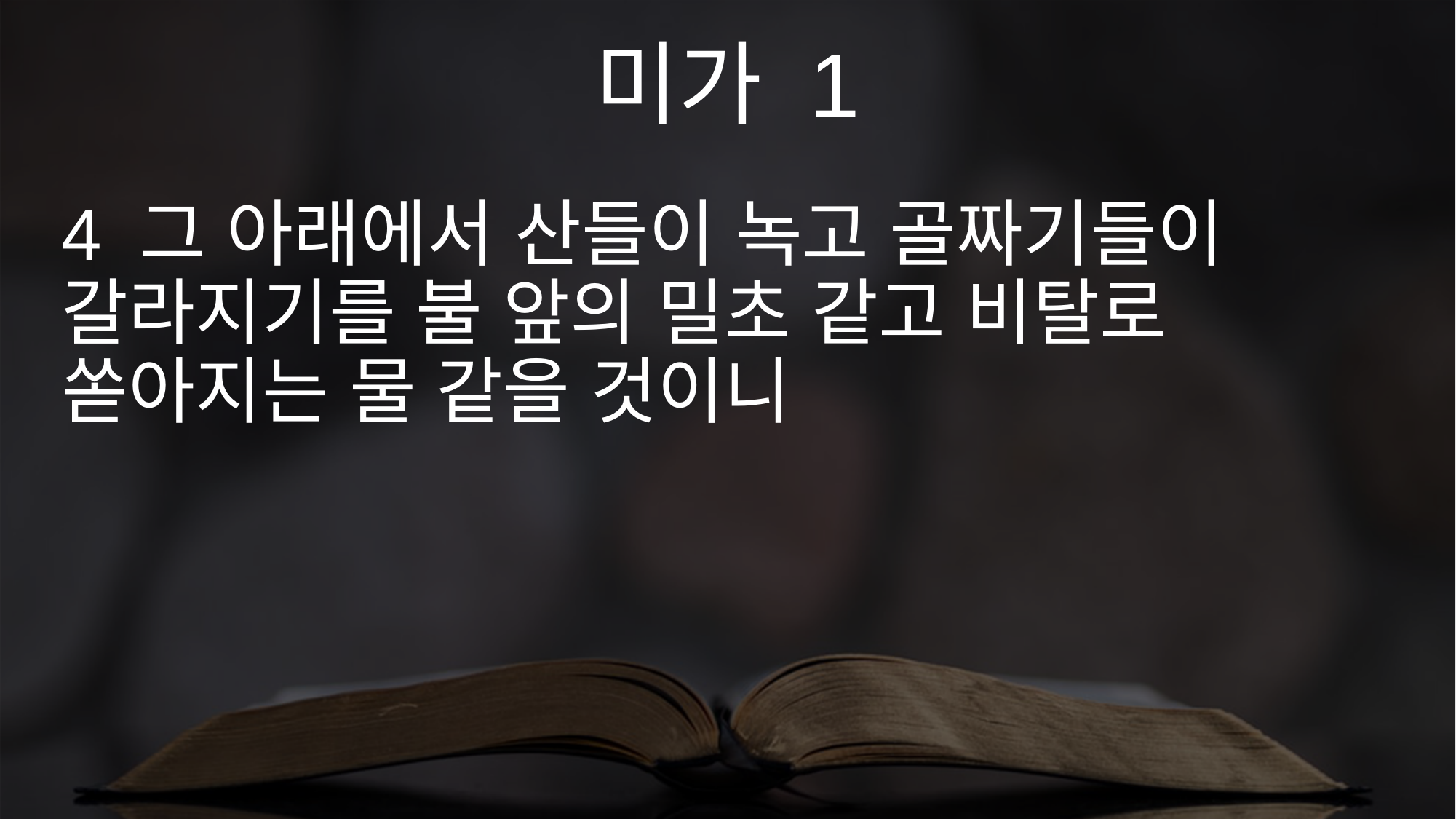

미가 1
4 그 아래에서 산들이 녹고 골짜기들이 갈라지기를 불 앞의 밀초 같고 비탈로 쏟아지는 물 같을 것이니